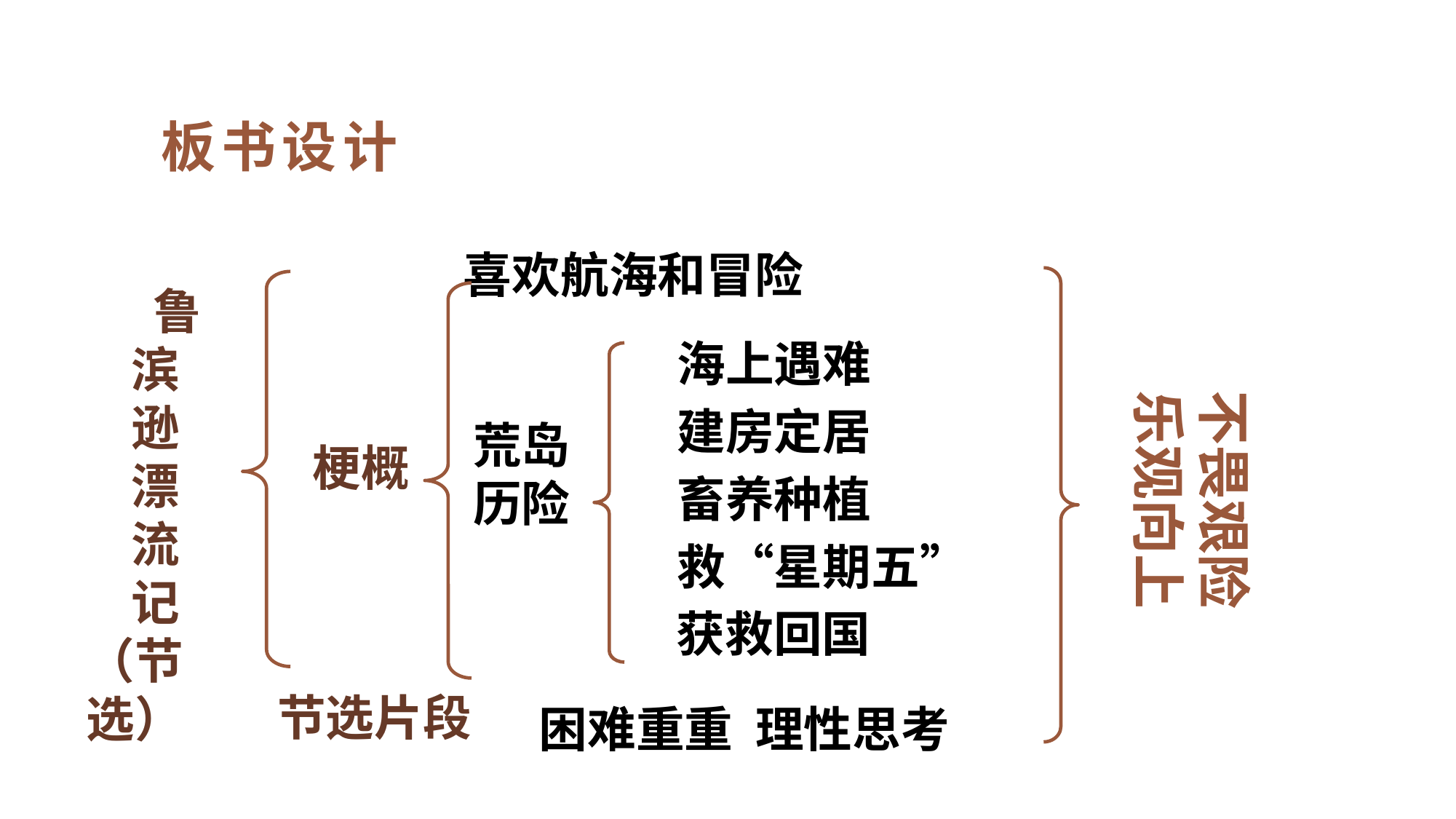

板书设计

      鲁
   滨
   逊
   漂
   流
   记
（节选）
喜欢航海和冒险

海上遇难

不畏艰险
乐观向上
建房定居
荒岛
历险
梗概
畜养种植
救“星期五”
获救回国
节选片段
困难重重  理性思考